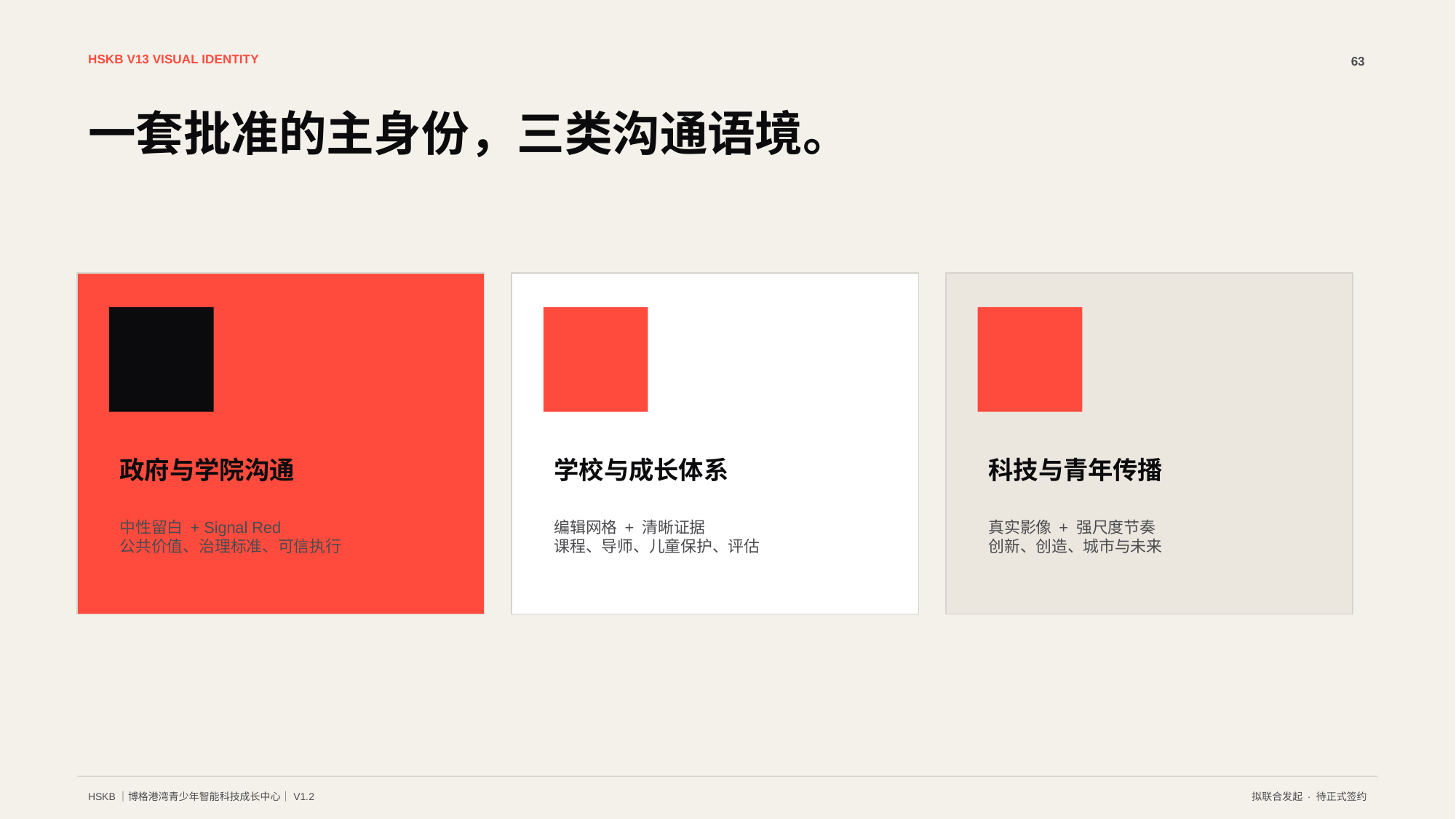

HSKB V13 VISUAL IDENTITY
63
一套批准的主身份，三类沟通语境。

政府与学院沟通
学校与成长体系
科技与青年传播
中性留白 + Signal Red
公共价值、治理标准、可信执行
编辑网格 + 清晰证据
课程、导师、儿童保护、评估
真实影像 + 强尺度节奏
创新、创造、城市与未来

HSKB｜博格港湾青少年智能科技成长中心｜V1.2
拟联合发起 · 待正式签约